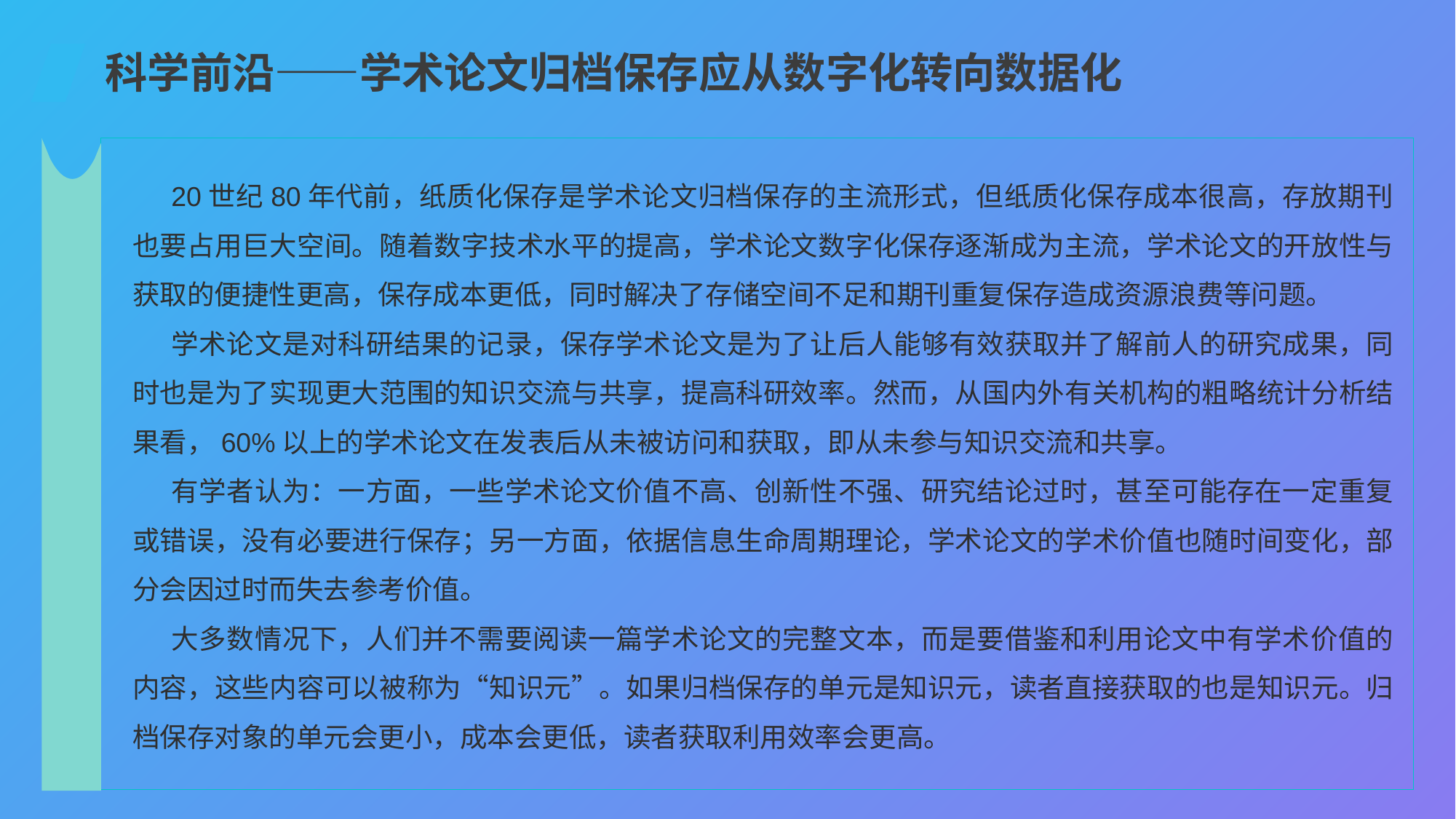

科学前沿——学术论文归档保存应从数字化转向数据化

20世纪80年代前，纸质化保存是学术论文归档保存的主流形式，但纸质化保存成本很高，存放期刊也要占用巨大空间。随着数字技术水平的提高，学术论文数字化保存逐渐成为主流，学术论文的开放性与获取的便捷性更高，保存成本更低，同时解决了存储空间不足和期刊重复保存造成资源浪费等问题。
学术论文是对科研结果的记录，保存学术论文是为了让后人能够有效获取并了解前人的研究成果，同时也是为了实现更大范围的知识交流与共享，提高科研效率。然而，从国内外有关机构的粗略统计分析结果看，60%以上的学术论文在发表后从未被访问和获取，即从未参与知识交流和共享。
有学者认为：一方面，一些学术论文价值不高、创新性不强、研究结论过时，甚至可能存在一定重复或错误，没有必要进行保存；另一方面，依据信息生命周期理论，学术论文的学术价值也随时间变化，部分会因过时而失去参考价值。
大多数情况下，人们并不需要阅读一篇学术论文的完整文本，而是要借鉴和利用论文中有学术价值的内容，这些内容可以被称为“知识元”。如果归档保存的单元是知识元，读者直接获取的也是知识元。归档保存对象的单元会更小，成本会更低，读者获取利用效率会更高。